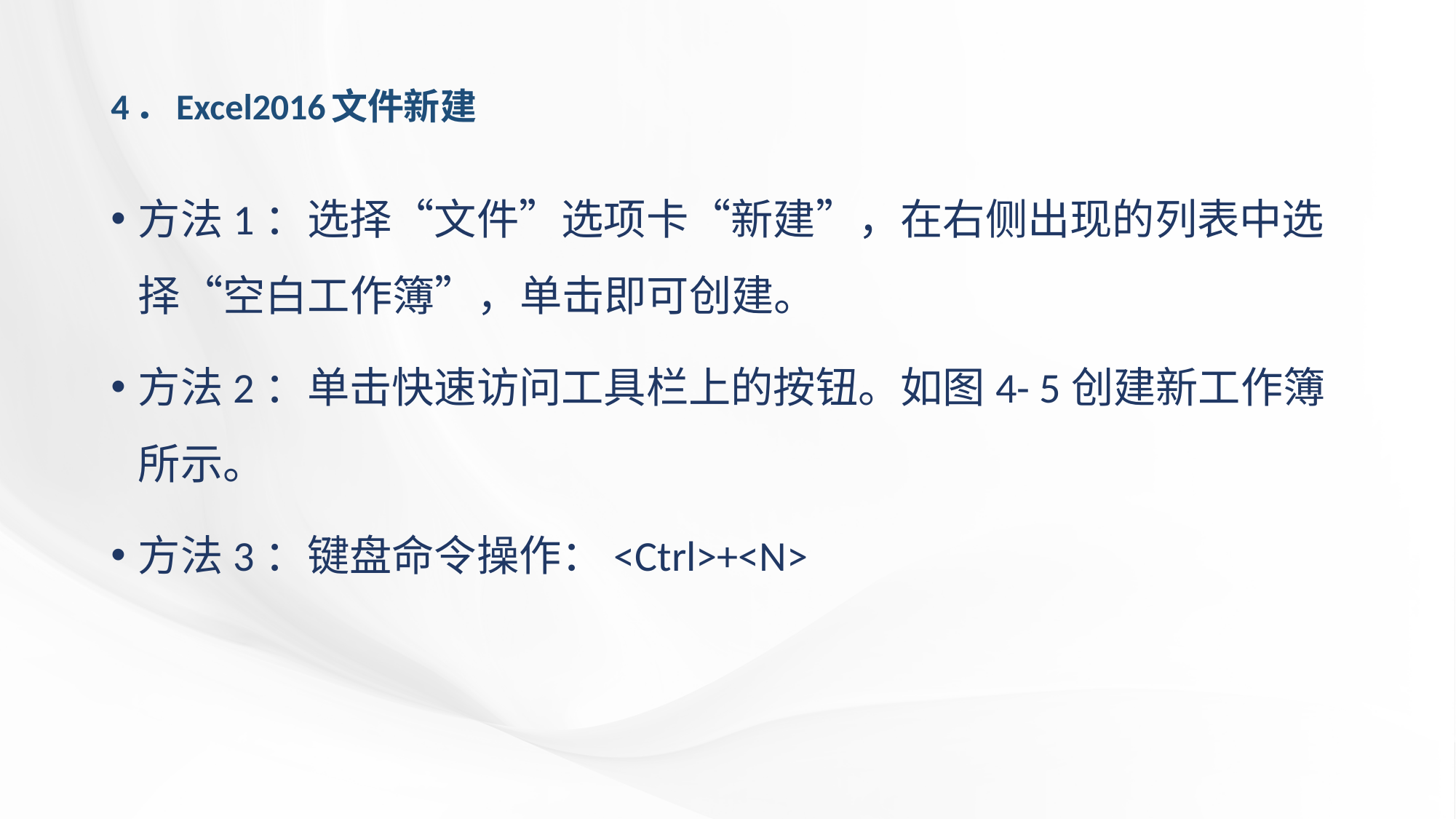

# 4．Excel2016文件新建
方法1：选择“文件”选项卡“新建”，在右侧出现的列表中选择“空白工作簿”，单击即可创建。
方法2：单击快速访问工具栏上的按钮。如图4- 5创建新工作簿所示。
方法3：键盘命令操作：<Ctrl>+<N>